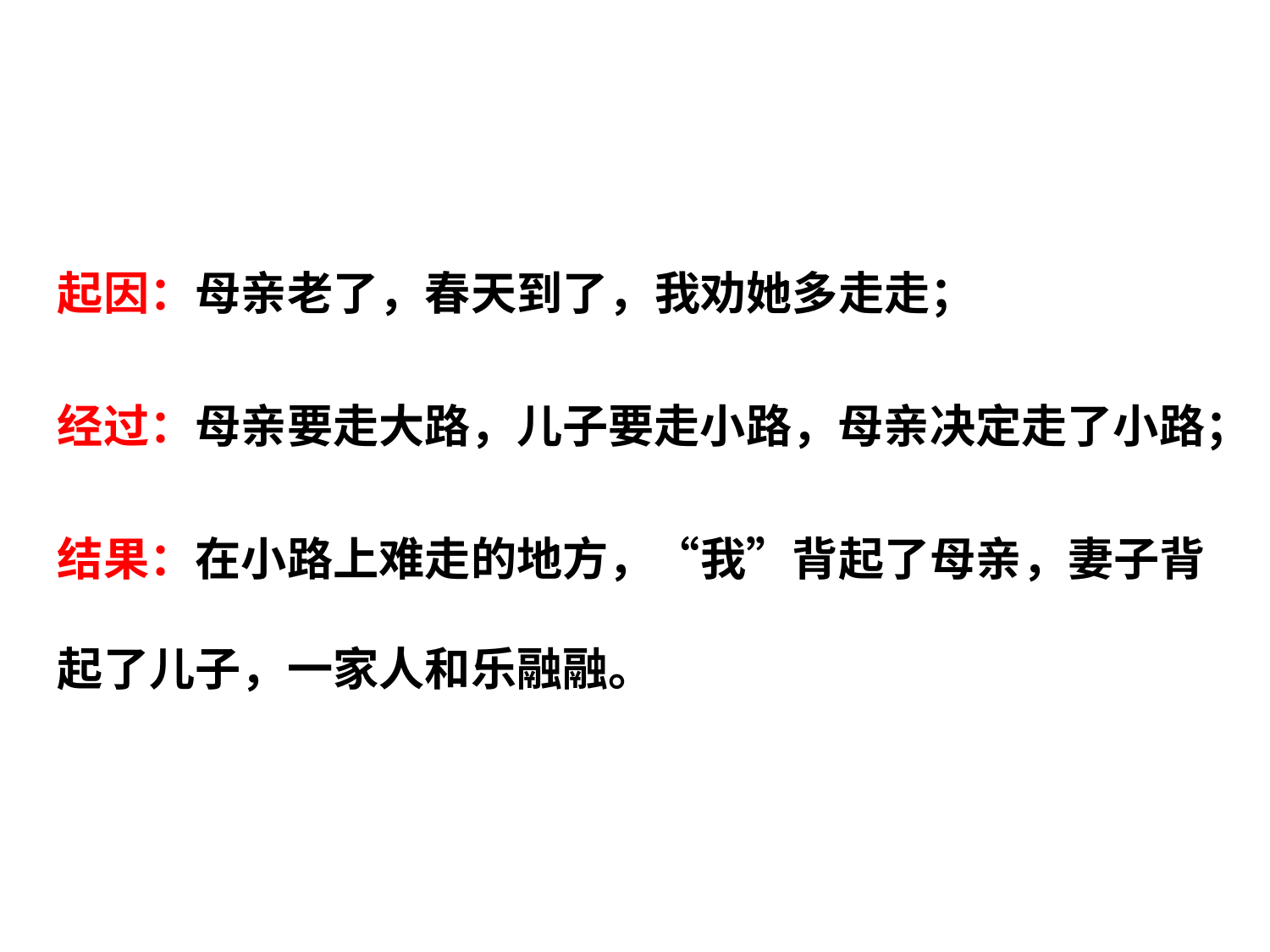

起因：母亲老了，春天到了，我劝她多走走；
经过：母亲要走大路，儿子要走小路，母亲决定走了小路；
结果：在小路上难走的地方，“我”背起了母亲，妻子背起了儿子，一家人和乐融融。